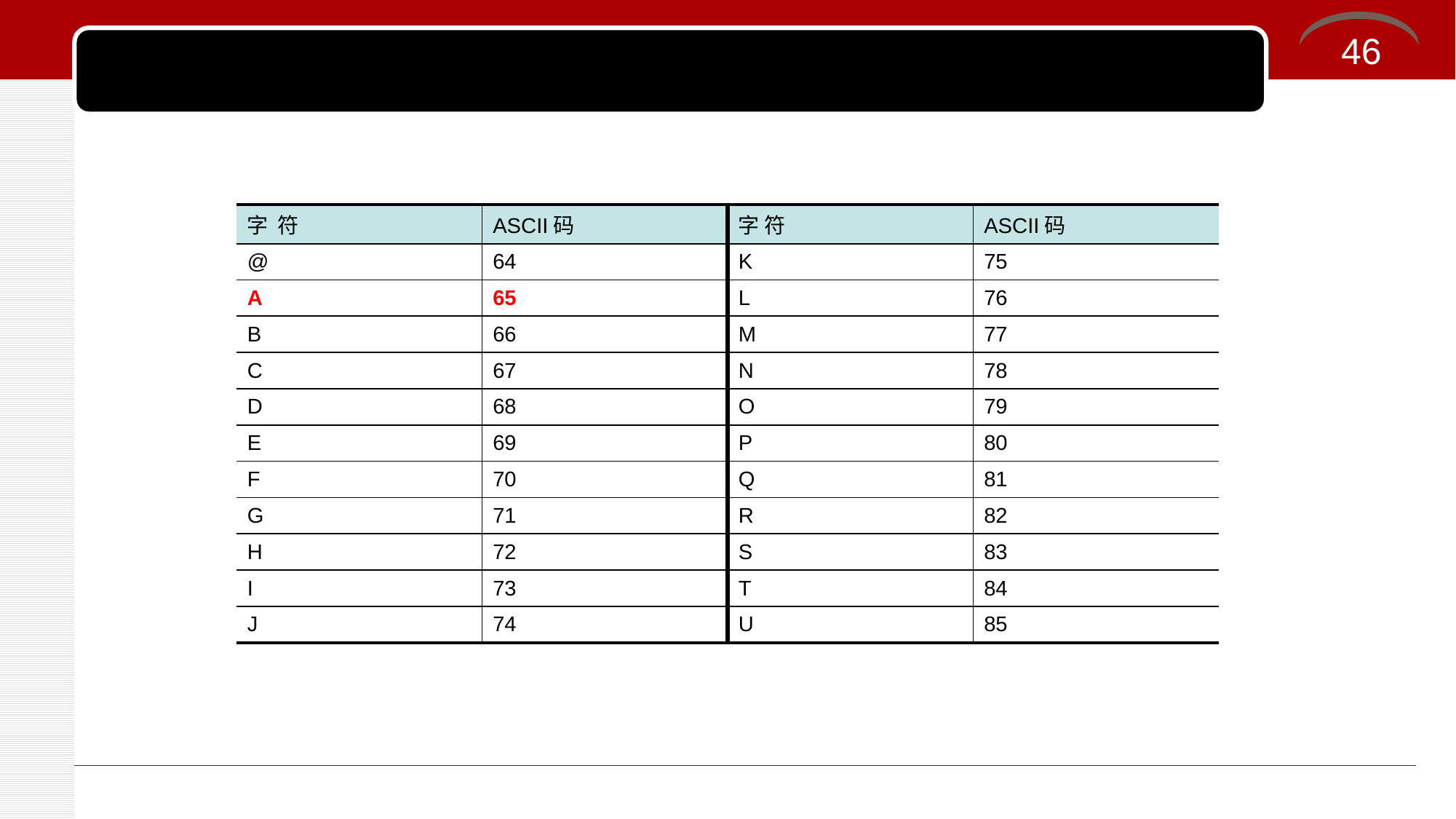

46
#
| 字 符 | ASCII码 | 字 符 | ASCII码 |
| --- | --- | --- | --- |
| @ | 64 | K | 75 |
| A | 65 | L | 76 |
| B | 66 | M | 77 |
| C | 67 | N | 78 |
| D | 68 | O | 79 |
| E | 69 | P | 80 |
| F | 70 | Q | 81 |
| G | 71 | R | 82 |
| H | 72 | S | 83 |
| I | 73 | T | 84 |
| J | 74 | U | 85 |